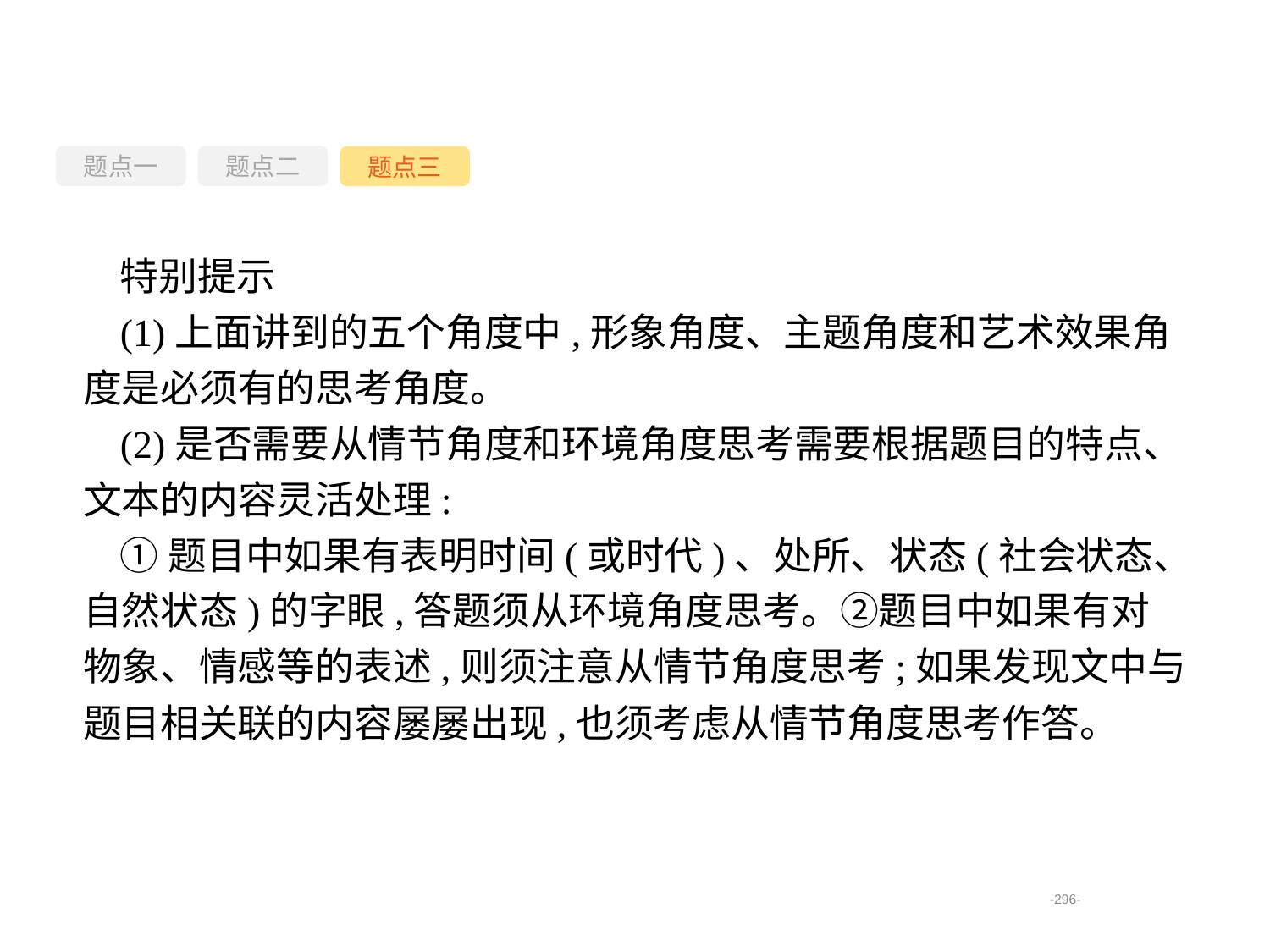

题点一
题点三
题点二
特别提示
(1)上面讲到的五个角度中,形象角度、主题角度和艺术效果角度是必须有的思考角度。
(2)是否需要从情节角度和环境角度思考需要根据题目的特点、文本的内容灵活处理:
①题目中如果有表明时间(或时代)、处所、状态(社会状态、自然状态)的字眼,答题须从环境角度思考。②题目中如果有对物象、情感等的表述,则须注意从情节角度思考;如果发现文中与题目相关联的内容屡屡出现,也须考虑从情节角度思考作答。
-296-